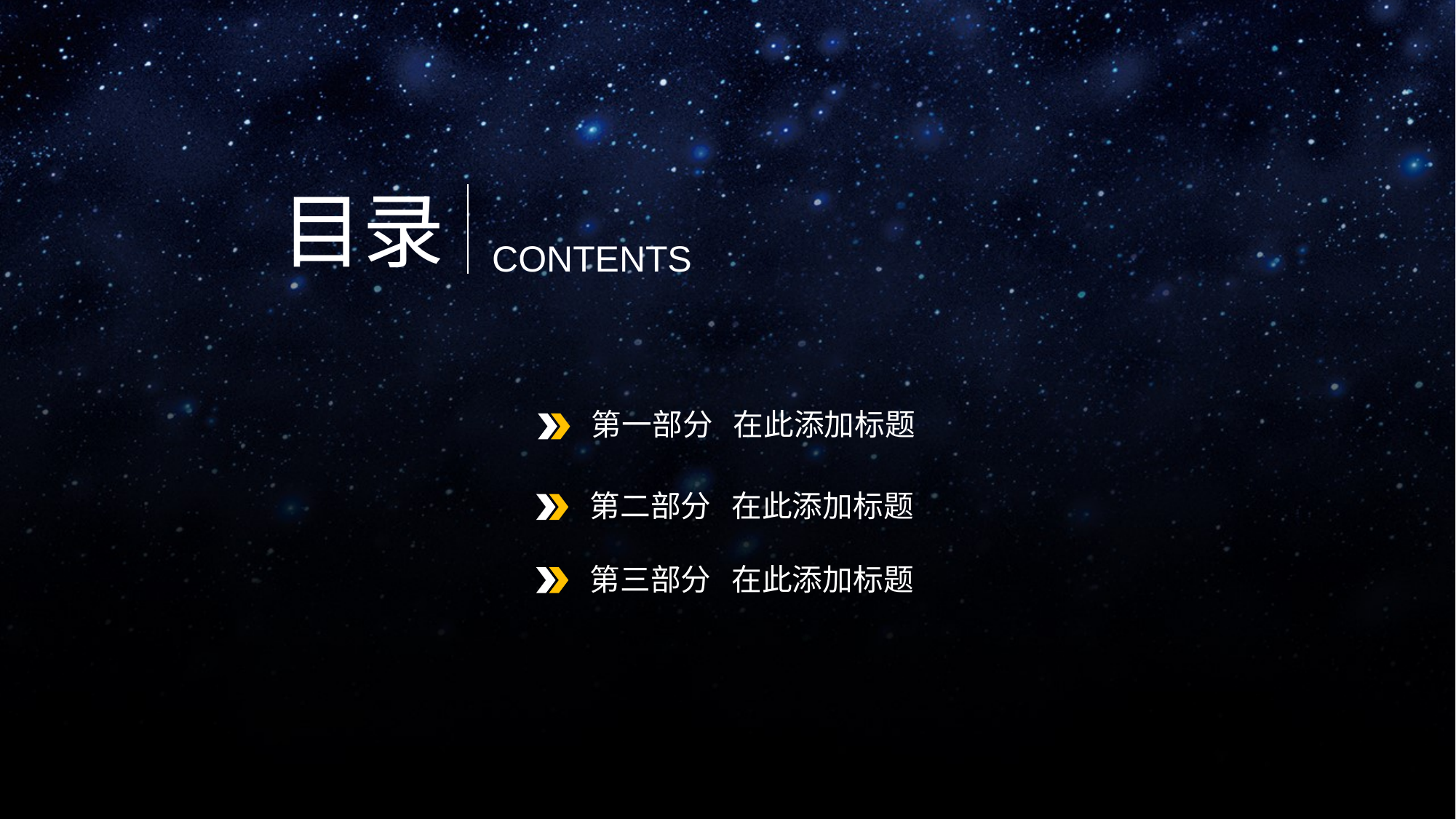

目录
CONTENTS

第一部分   在此添加标题

第二部分   在此添加标题

第三部分   在此添加标题